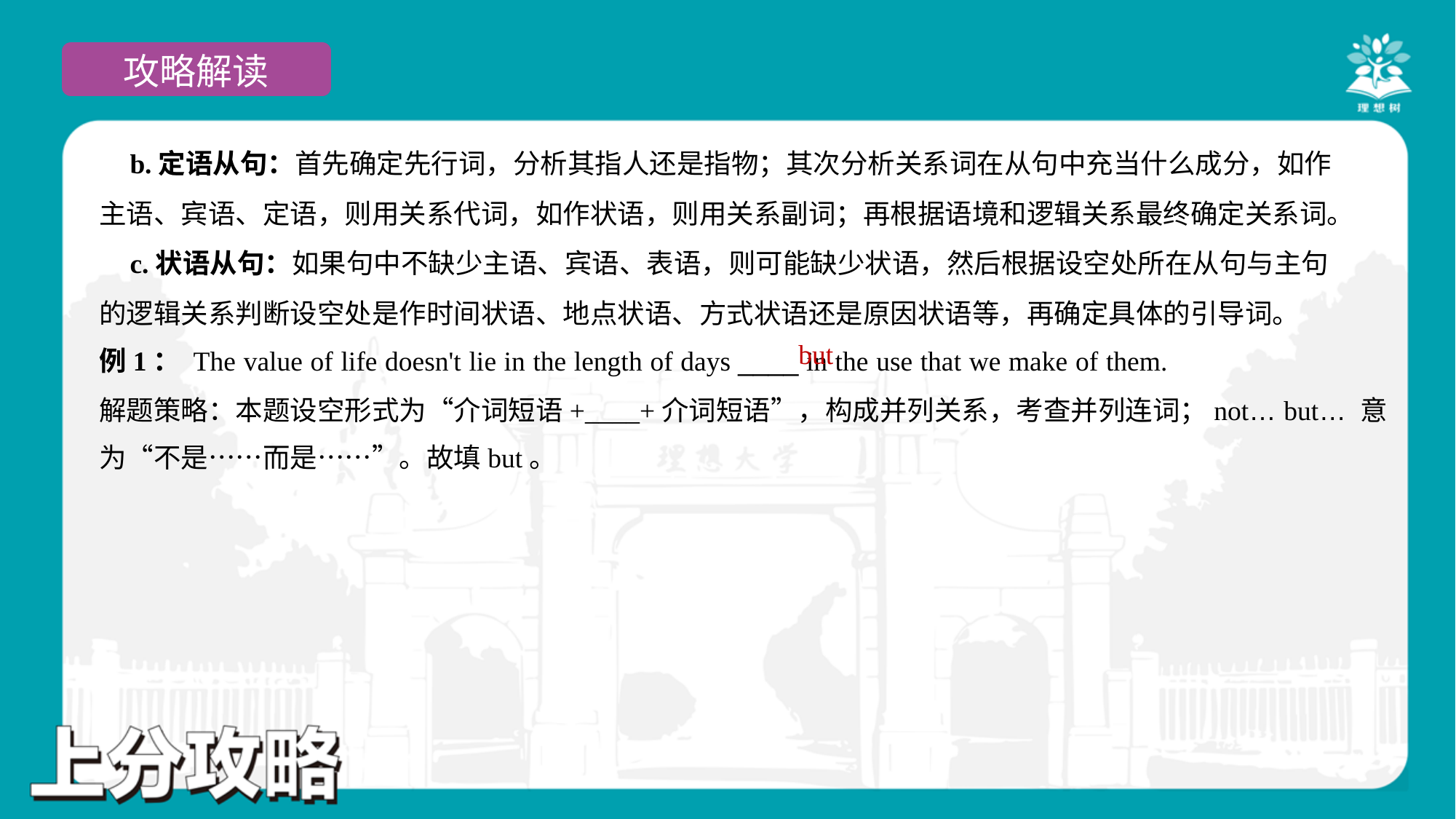

b.定语从句：首先确定先行词，分析其指人还是指物；其次分析关系词在从句中充当什么成分，如作
主语、宾语、定语，则用关系代词，如作状语，则用关系副词；再根据语境和逻辑关系最终确定关系词。
    c.状语从句：如果句中不缺少主语、宾语、表语，则可能缺少状语，然后根据设空处所在从句与主句
的逻辑关系判断设空处是作时间状语、地点状语、方式状语还是原因状语等，再确定具体的引导词。
例1： The value of life doesn't lie in the length of days ____ in the use that we make of them.
but
解题策略：本题设空形式为“介词短语+____+介词短语”，构成并列关系，考查并列连词；not… but… 意
为“不是……而是……”。故填but。